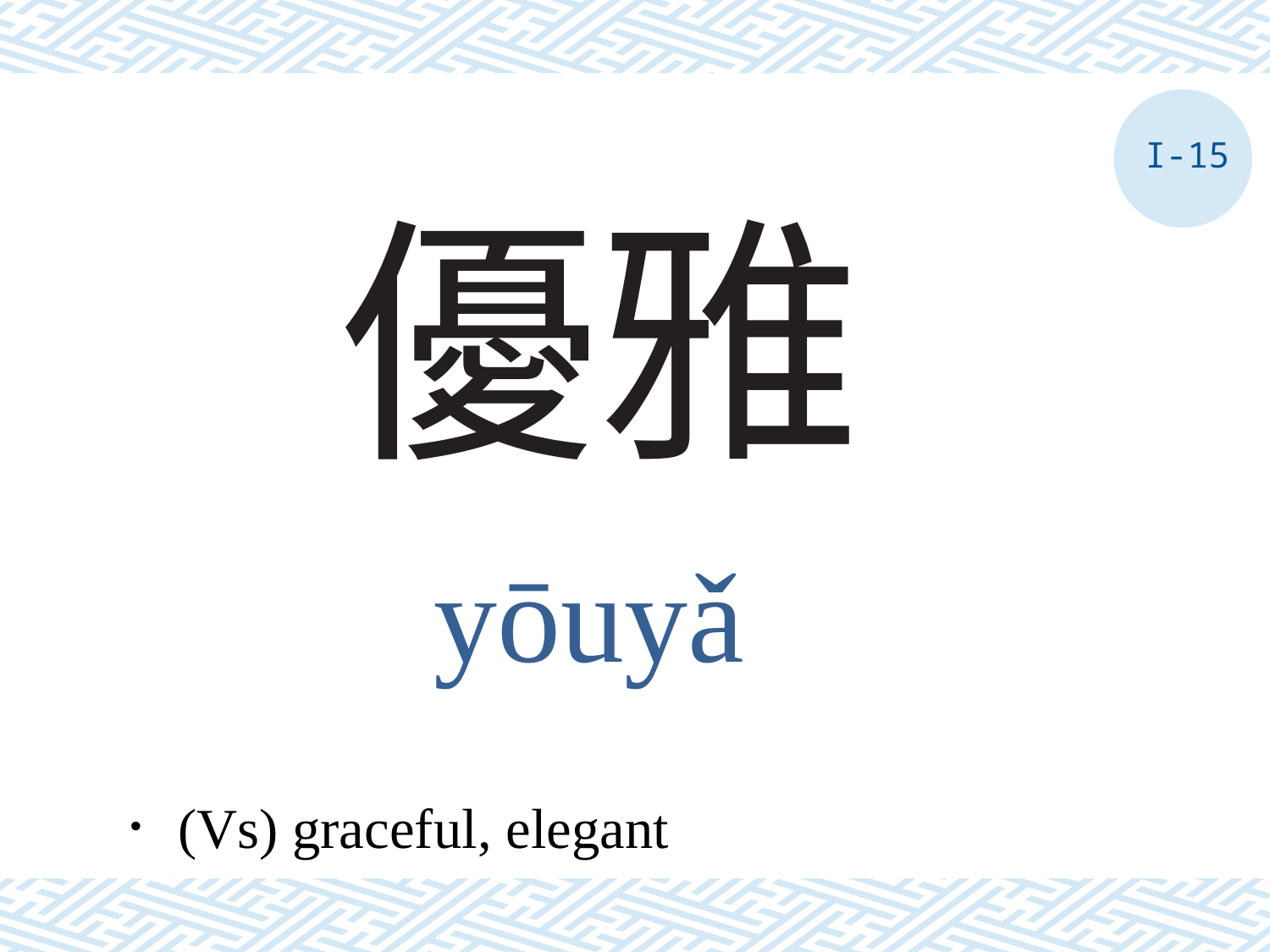

I-15

# 優雅
yōuyǎ
．(Vs) graceful, elegant